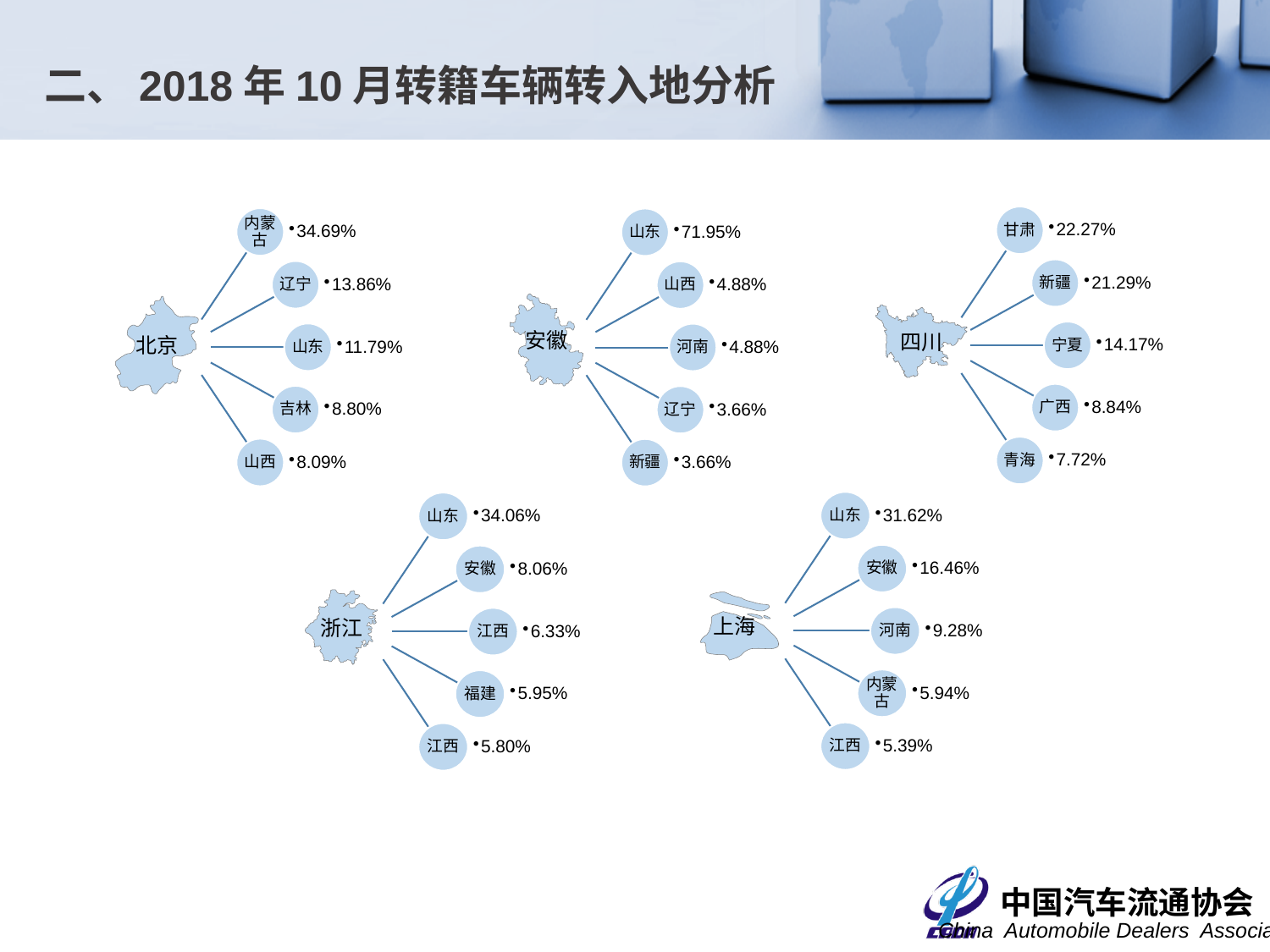

二、2018年10月转籍车辆转入地分析
甘肃
22.27%
新疆
21.29%
宁夏
14.17%
广西
8.84%
青海
7.72%
四川
内蒙古
34.69%
辽宁
13.86%
山东
11.79%
吉林
8.80%
山西
8.09%
北京
山东
71.95%
山西
4.88%
河南
4.88%
辽宁
3.66%
新疆
3.66%
安徽
山东
31.62%
安徽
16.46%

河南
9.28%

内蒙古
5.94%

江西
5.39%
山东
34.06%
安徽
8.06%

江西
6.33%

福建
5.95%

江西
5.80%
浙江
上海